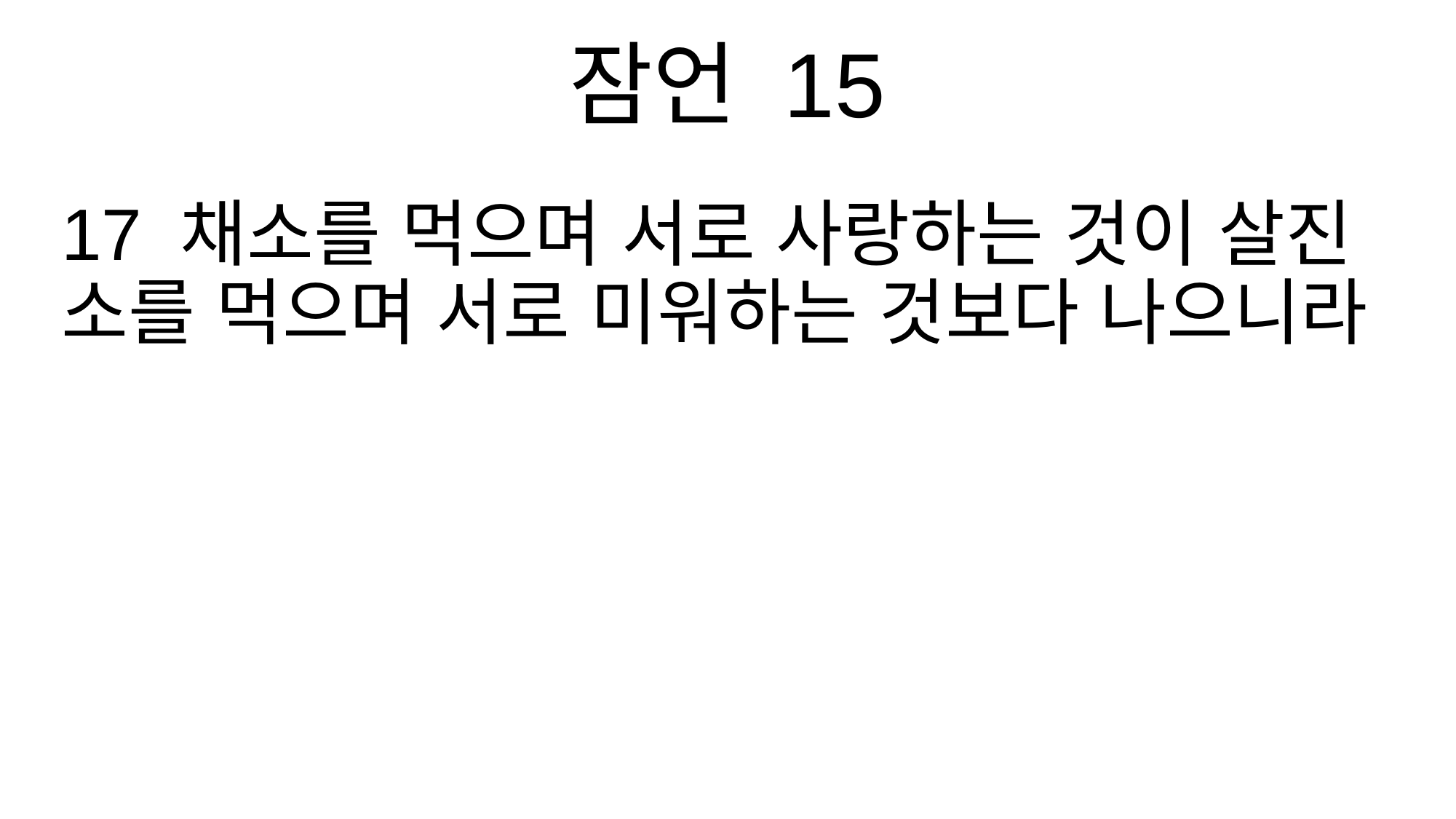

잠언 15
17 채소를 먹으며 서로 사랑하는 것이 살진 소를 먹으며 서로 미워하는 것보다 나으니라